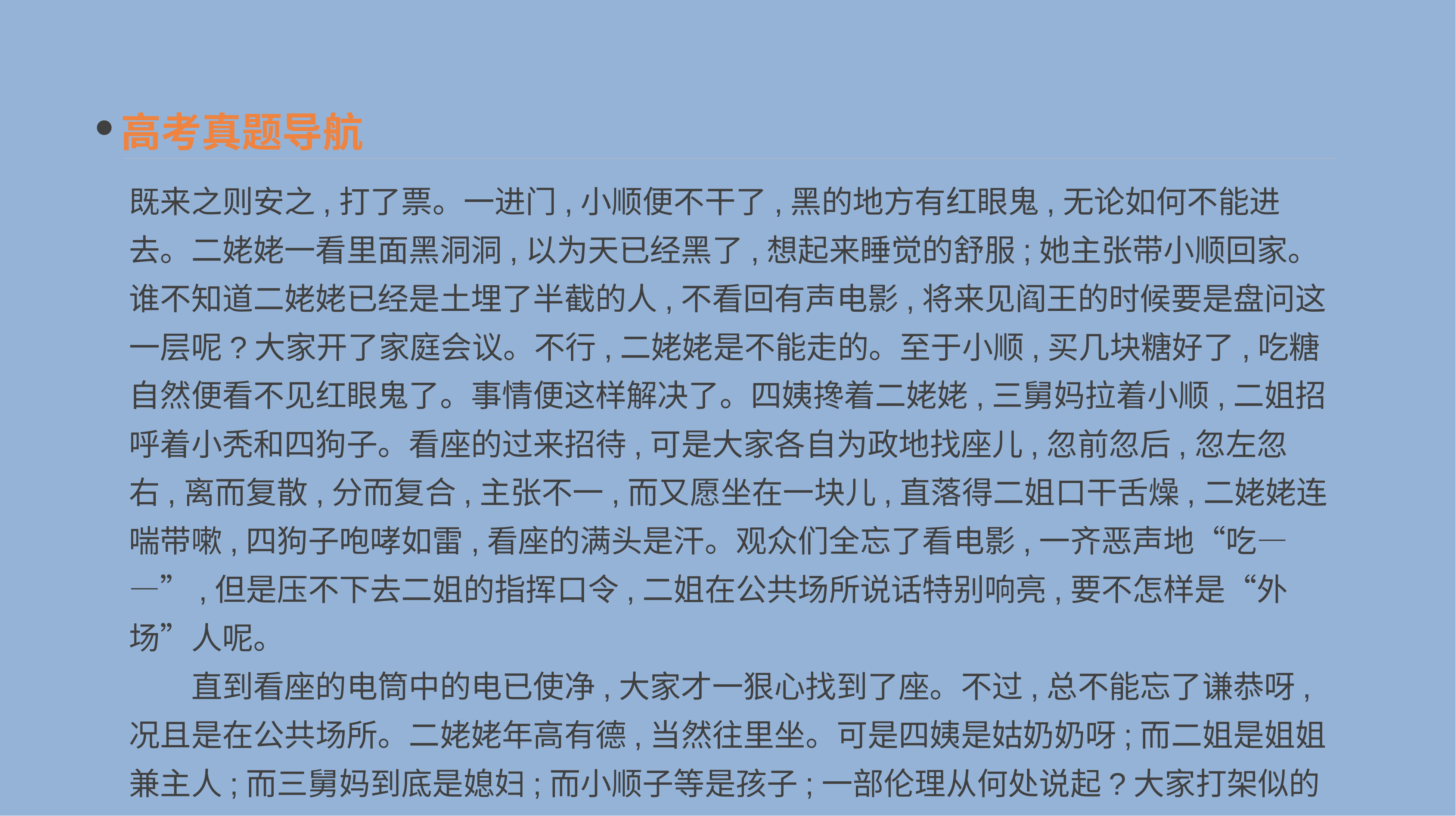

高考真题导航

既来之则安之,打了票。一进门,小顺便不干了,黑的地方有红眼鬼,无论如何不能进去。二姥姥一看里面黑洞洞,以为天已经黑了,想起来睡觉的舒服;她主张带小顺回家。谁不知道二姥姥已经是土埋了半截的人,不看回有声电影,将来见阎王的时候要是盘问这一层呢?大家开了家庭会议。不行,二姥姥是不能走的。至于小顺,买几块糖好了,吃糖自然便看不见红眼鬼了。事情便这样解决了。四姨搀着二姥姥,三舅妈拉着小顺,二姐招呼着小秃和四狗子。看座的过来招待,可是大家各自为政地找座儿,忽前忽后,忽左忽右,离而复散,分而复合,主张不一,而又愿坐在一块儿,直落得二姐口干舌燥,二姥姥连喘带嗽,四狗子咆哮如雷,看座的满头是汗。观众们全忘了看电影,一齐恶声地“吃——”,但是压不下去二姐的指挥口令,二姐在公共场所说话特别响亮,要不怎样是“外场”人呢。
　　直到看座的电筒中的电已使净,大家才一狠心找到了座。不过,总不能忘了谦恭呀,况且是在公共场所。二姥姥年高有德,当然往里坐。可是四姨是姑奶奶呀;而二姐是姐姐兼主人;而三舅妈到底是媳妇;而小顺子等是孩子;一部伦理从何处说起?大家打架似的推让,把前